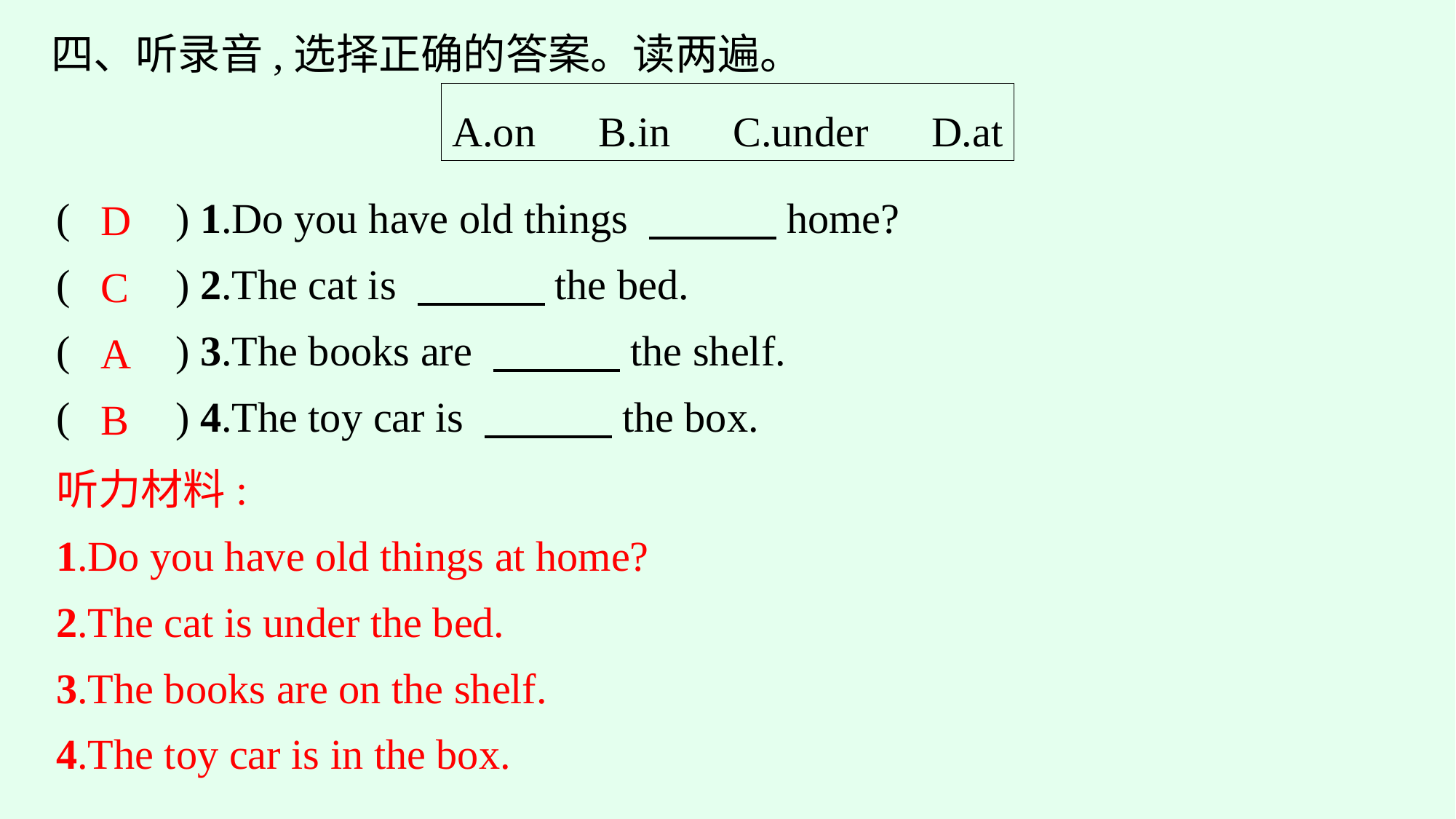

四、听录音,选择正确的答案。读两遍。
A.on　B.in　C.under　D.at
(　　) 1.Do you have old things 　　　home?
(　　) 2.The cat is 　　　the bed.
(　　) 3.The books are 　　　the shelf.
(　　) 4.The toy car is 　　　the box.
D
C
A
B
听力材料:
1.Do you have old things at home?
2.The cat is under the bed.
3.The books are on the shelf.
4.The toy car is in the box.